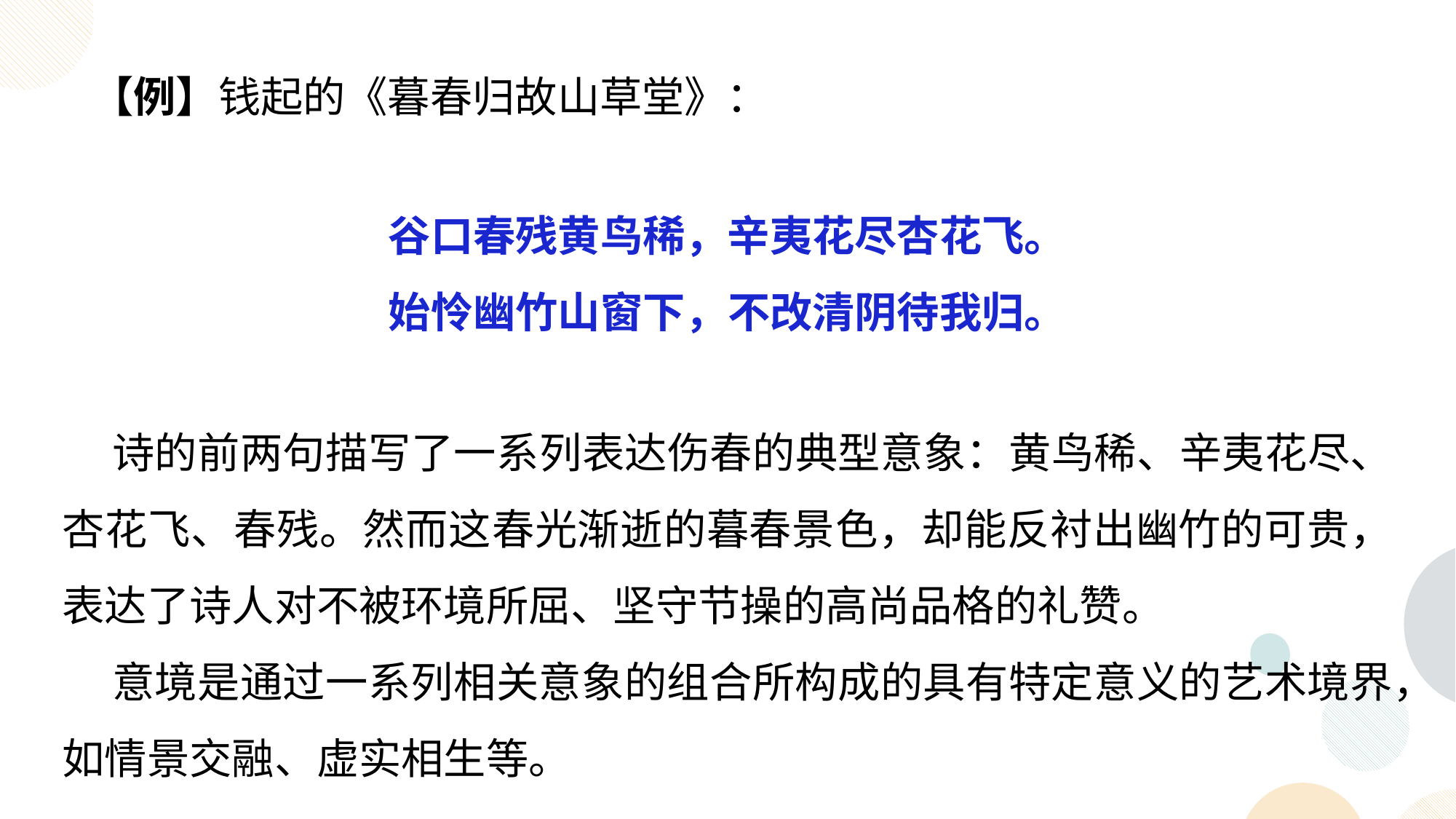

【例】钱起的《暮春归故山草堂》：
谷口春残黄鸟稀，辛夷花尽杏花飞。
始怜幽竹山窗下，不改清阴待我归。
    诗的前两句描写了一系列表达伤春的典型意象：黄鸟稀、辛夷花尽、 杏花飞、春残。然而这春光渐逝的暮春景色，却能反衬出幽竹的可贵，表达了诗人对不被环境所屈、坚守节操的高尚品格的礼赞。
    意境是通过一系列相关意象的组合所构成的具有特定意义的艺术境界，如情景交融、虚实相生等。